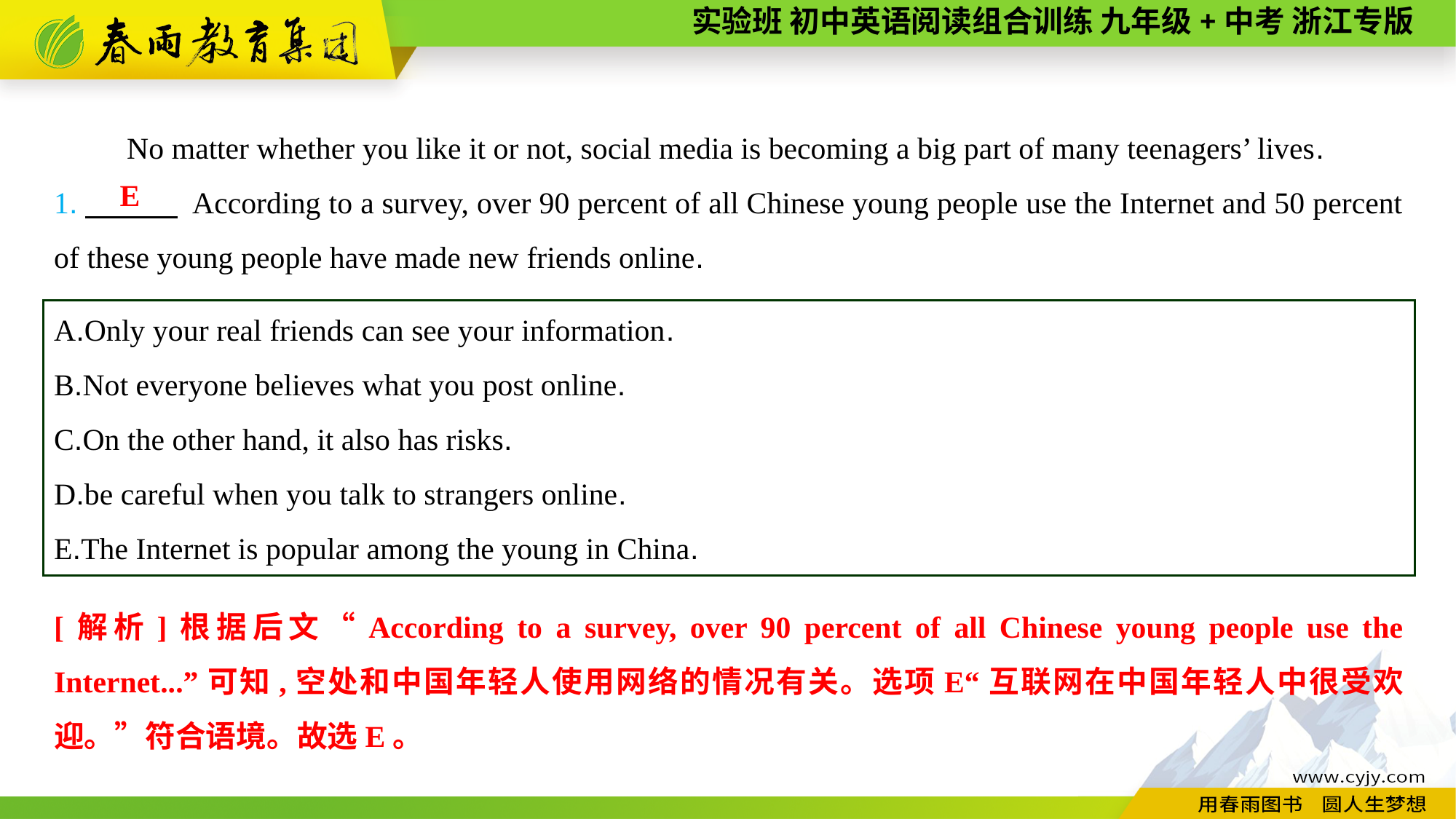

No matter whether you like it or not, social media is becoming a big part of many teenagers’ lives.
1.　　　 According to a survey, over 90 percent of all Chinese young people use the Internet and 50 percent of these young people have made new friends online.
E
A.Only your real friends can see your information.
B.Not everyone believes what you post online.
C.On the other hand, it also has risks.
D.be careful when you talk to strangers online.
E.The Internet is popular among the young in China.

[解析]根据后文“According to a survey, over 90 percent of all Chinese young people use the Internet...”可知,空处和中国年轻人使用网络的情况有关。选项E“互联网在中国年轻人中很受欢迎。”符合语境。故选E。